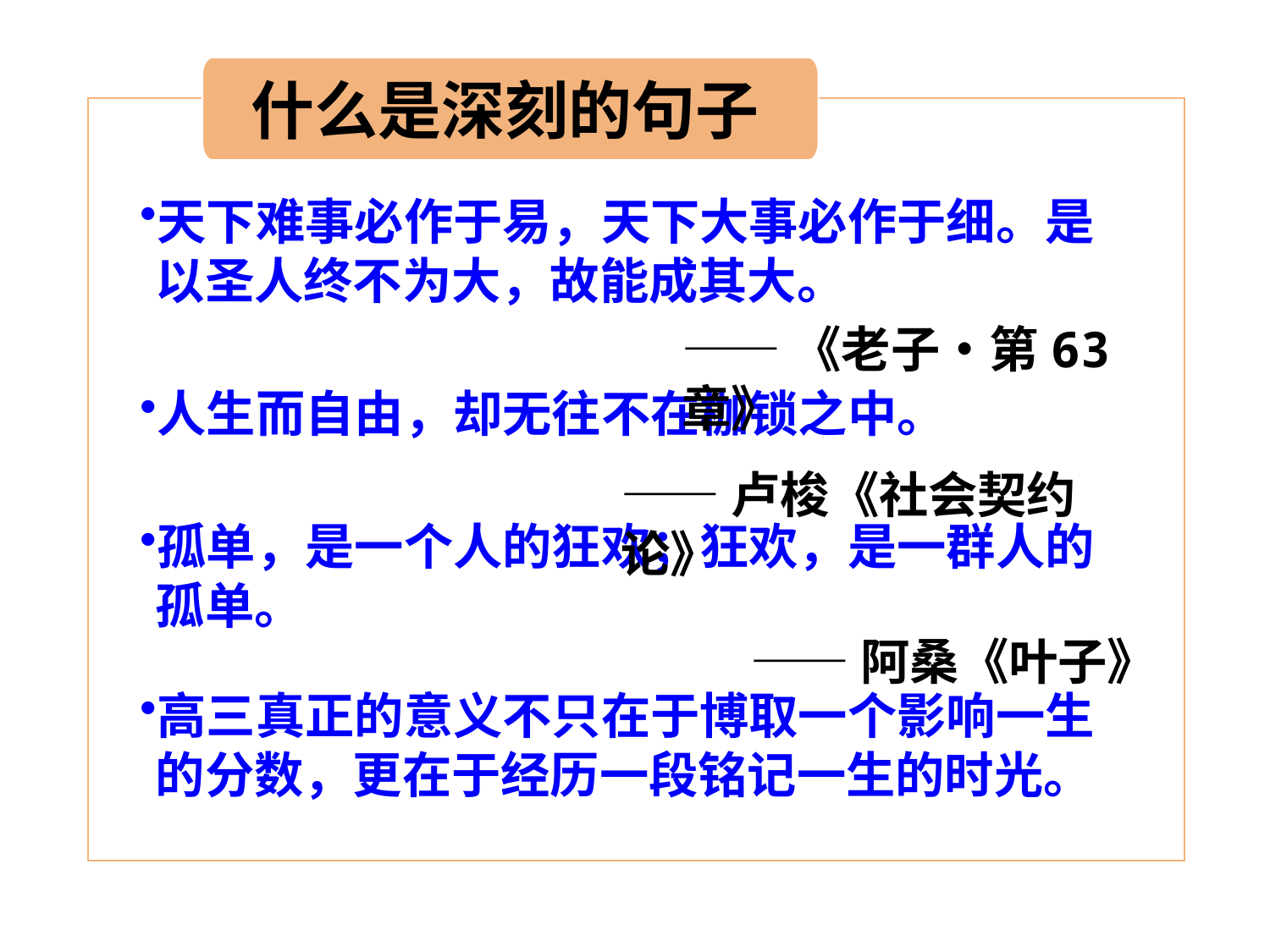

什么是深刻的句子

天下难事必作于易，天下大事必作于细。是以圣人终不为大，故能成其大。

人生而自由，却无往不在枷锁之中。

孤单，是一个人的狂欢；狂欢，是一群人的孤单。

高三真正的意义不只在于博取一个影响一生的分数，更在于经历一段铭记一生的时光。

——《老子•第63章》
——卢梭《社会契约论》
——阿桑《叶子》